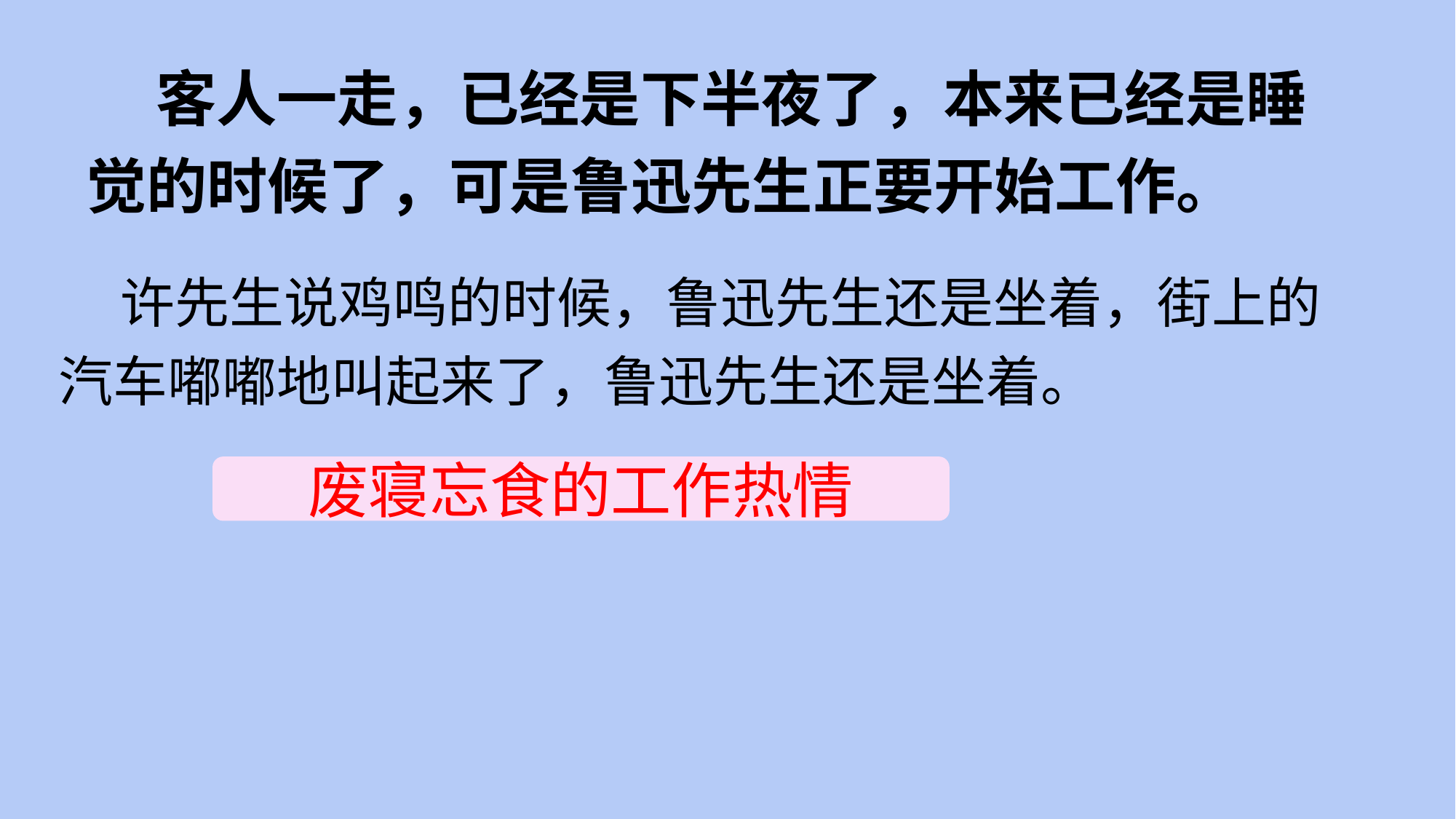

客人一走，已经是下半夜了，本来已经是睡觉的时候了，可是鲁迅先生正要开始工作。
    许先生说鸡鸣的时候，鲁迅先生还是坐着，街上的汽车嘟嘟地叫起来了，鲁迅先生还是坐着。
废寝忘食的工作热情